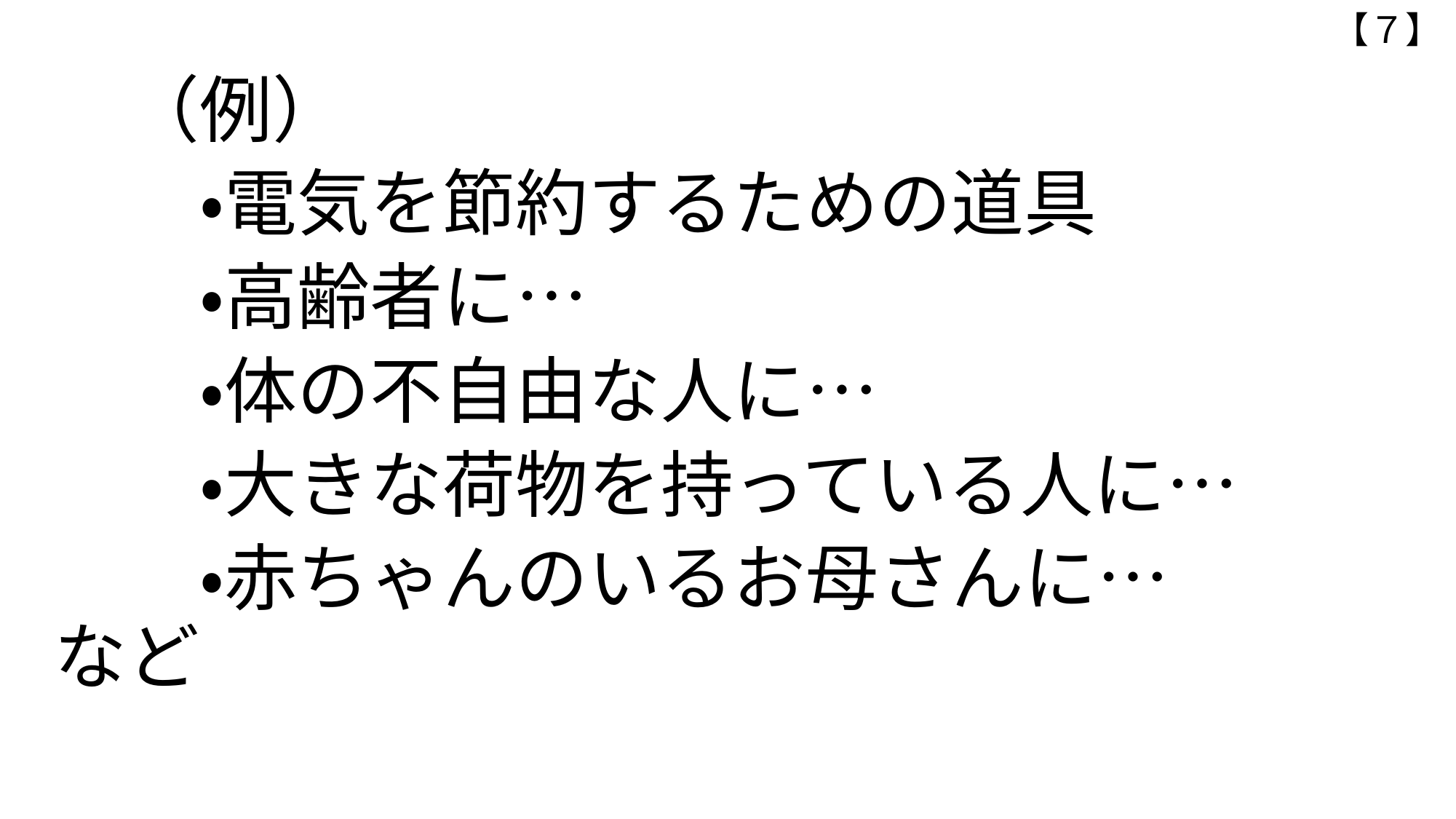

【７】

　（例）
　　・電気を節約するための道具
　　・高齢者に…
　　・体の不自由な人に…
　　・大きな荷物を持っている人に…
　　・赤ちゃんのいるお母さんに… 　　など